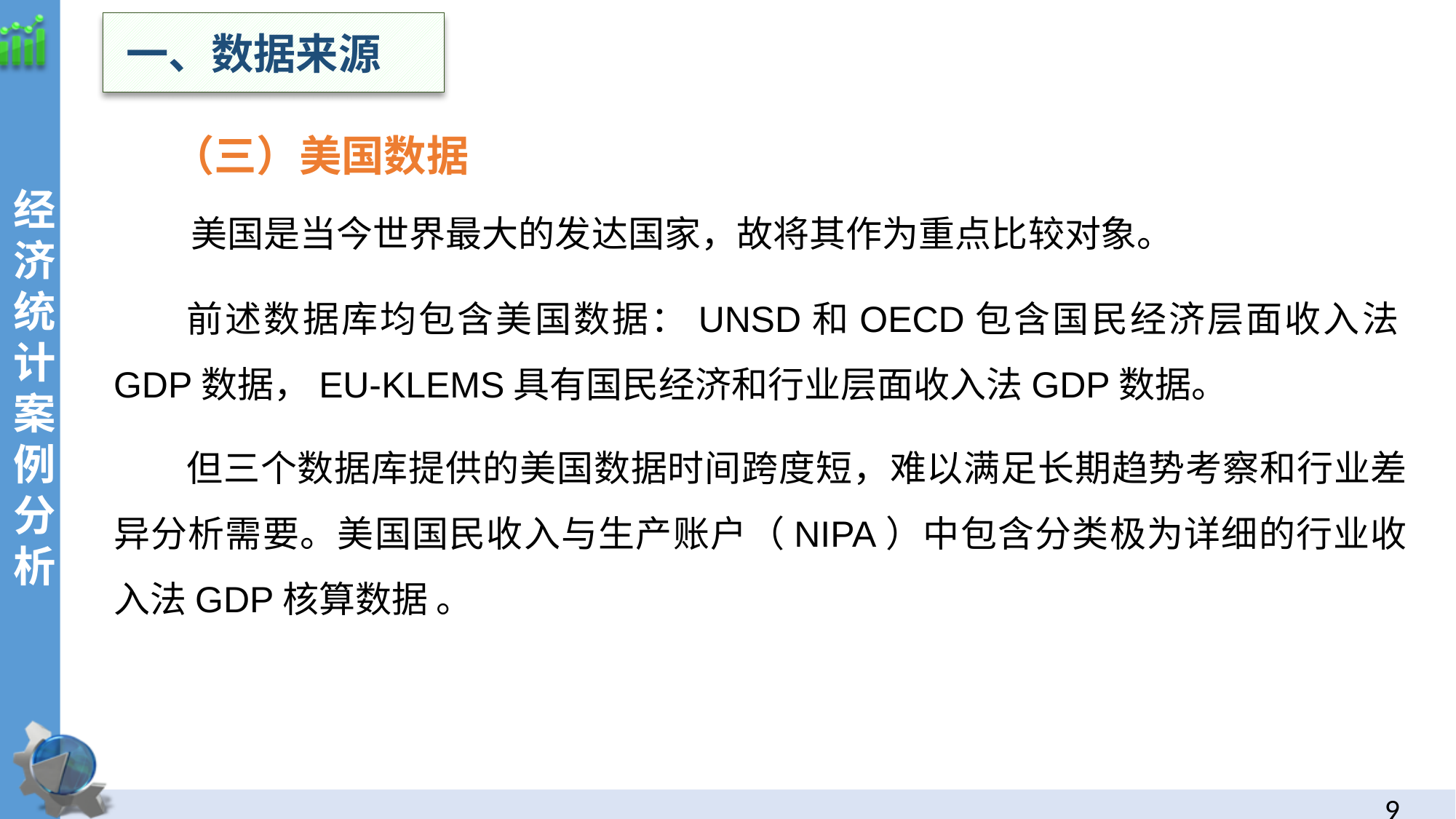

一、数据来源
经
济统计案例分析
     （三）美国数据
       美国是当今世界最大的发达国家，故将其作为重点比较对象。
前述数据库均包含美国数据：UNSD和OECD包含国民经济层面收入法GDP数据，EU-KLEMS具有国民经济和行业层面收入法GDP数据。
但三个数据库提供的美国数据时间跨度短，难以满足长期趋势考察和行业差异分析需要。美国国民收入与生产账户（NIPA）中包含分类极为详细的行业收入法GDP核算数据 。

9